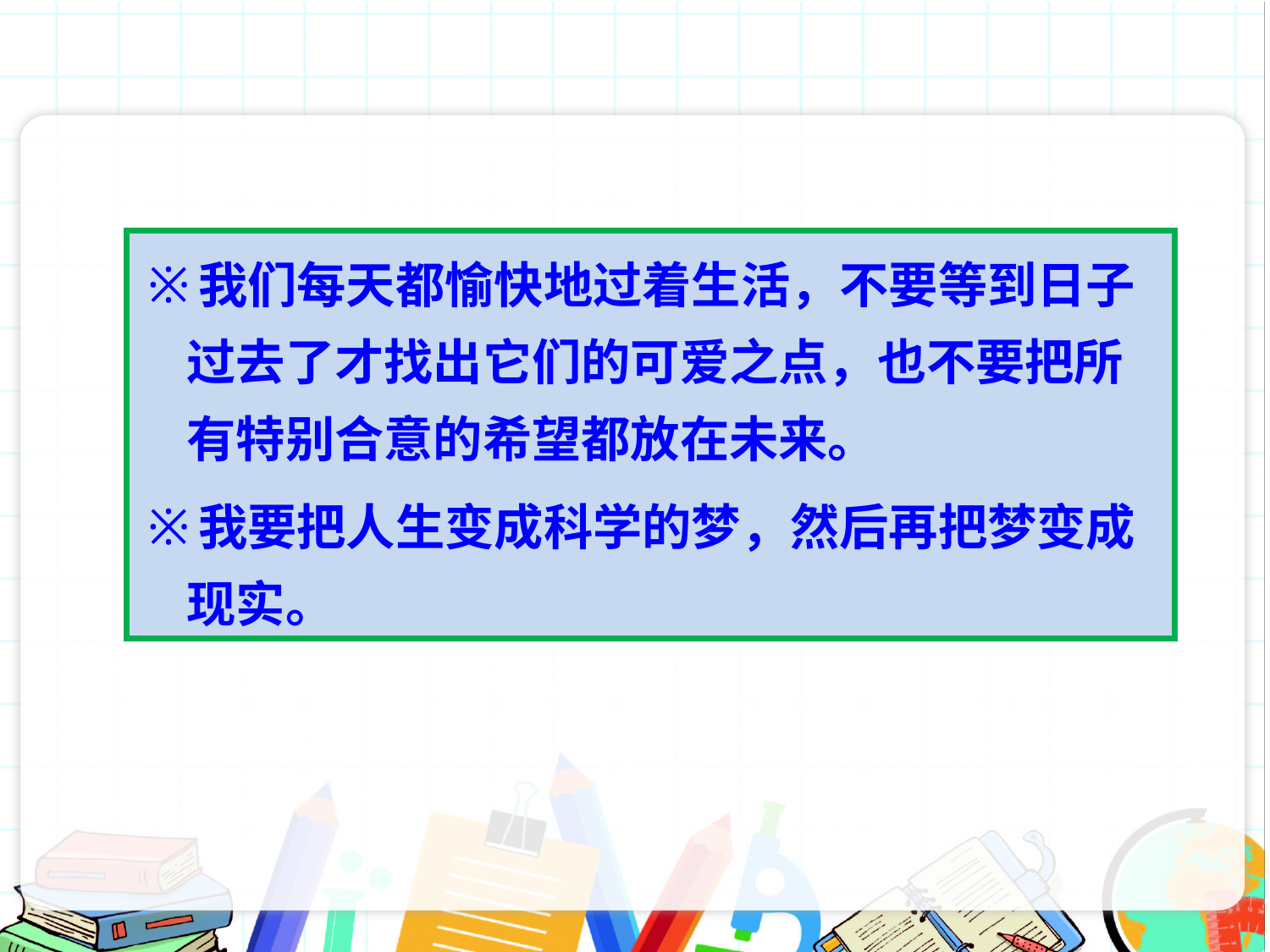

我们每天都愉快地过着生活，不要等到日子过去了才找出它们的可爱之点，也不要把所有特别合意的希望都放在未来。
我要把人生变成科学的梦，然后再把梦变成现实。